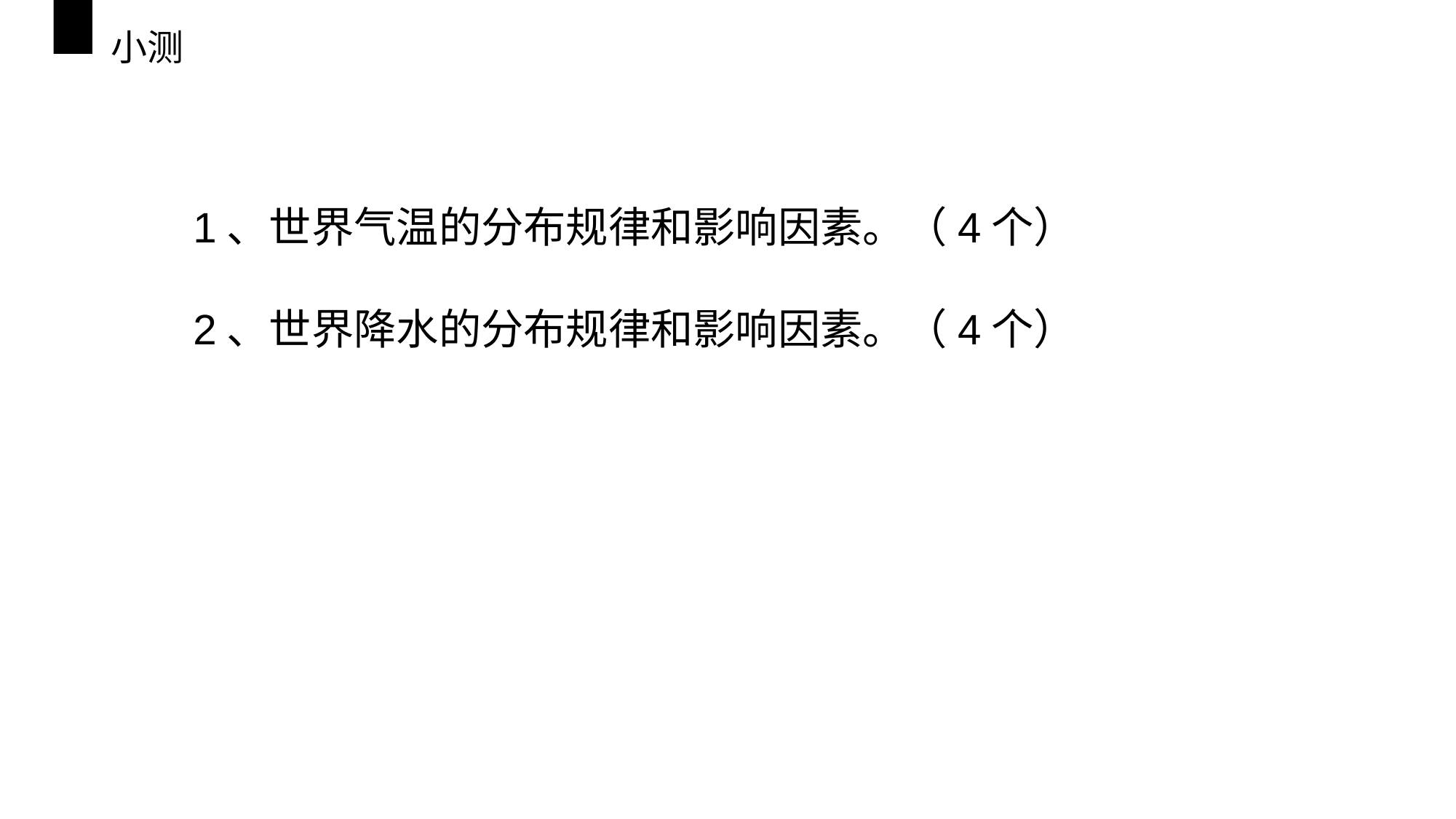

# 小测
1、世界气温的分布规律和影响因素。（4个）

2、世界降水的分布规律和影响因素。（4个）